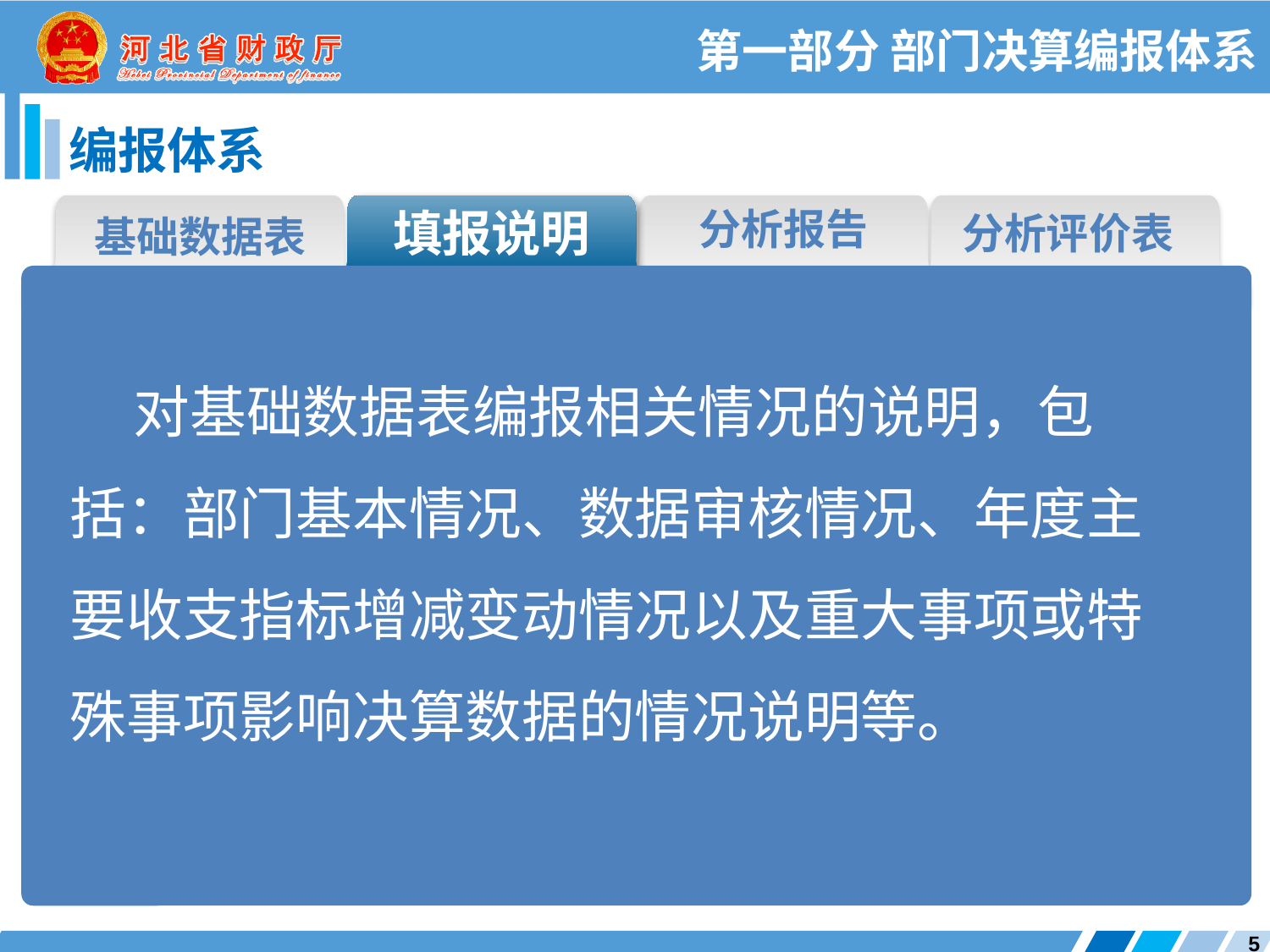

第一部分 部门决算编报体系
编报体系

填报说明
分析报告
分析评价表
基础数据表

对基础数据表编报相关情况的说明，包括：部门基本情况、数据审核情况、年度主要收支指标增减变动情况以及重大事项或特殊事项影响决算数据的情况说明等。
5